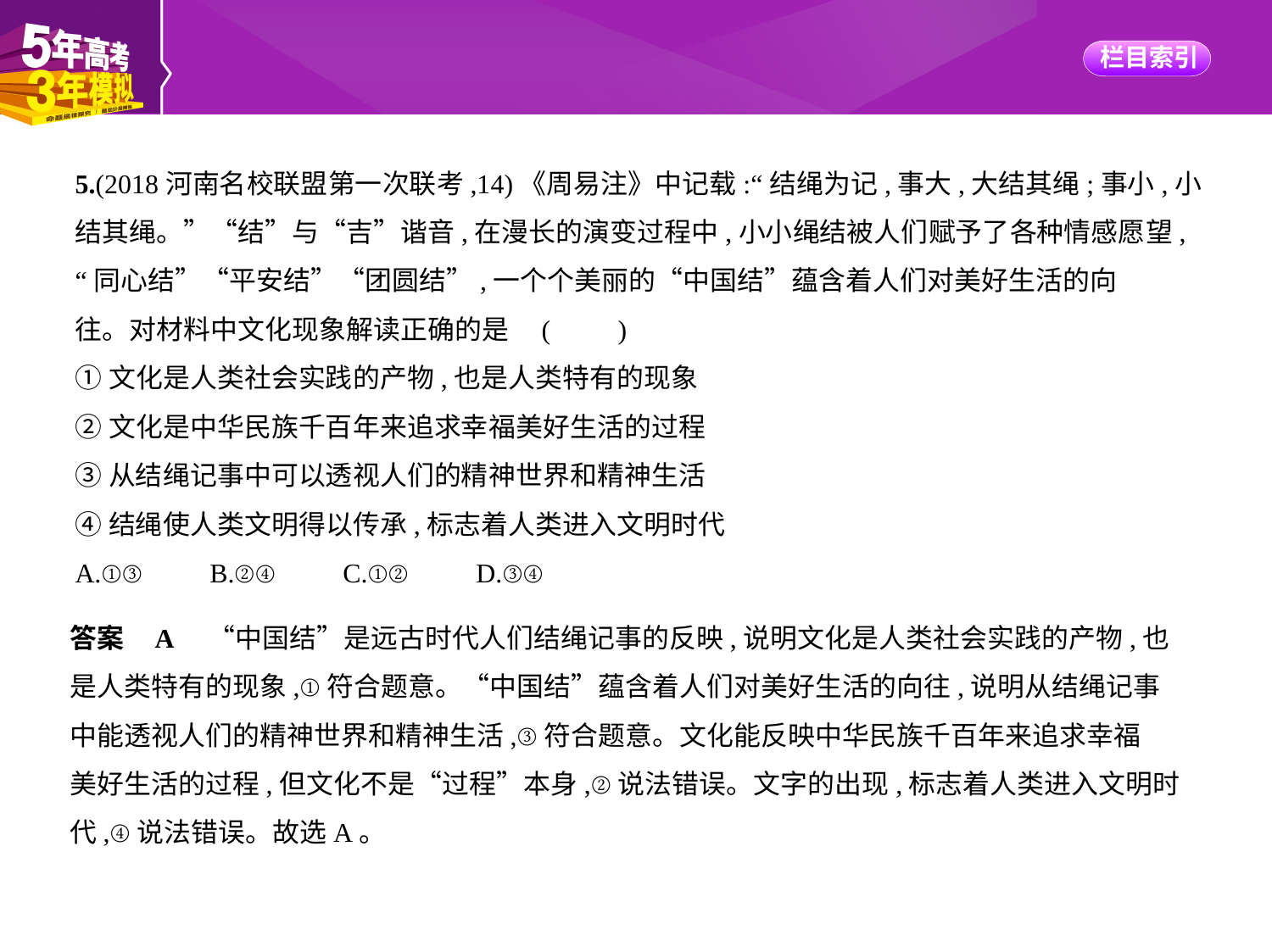

5.(2018河南名校联盟第一次联考,14)《周易注》中记载:“结绳为记,事大,大结其绳;事小,小
结其绳。”“结”与“吉”谐音,在漫长的演变过程中,小小绳结被人们赋予了各种情感愿望,
“同心结”“平安结”“团圆结”,一个个美丽的“中国结”蕴含着人们对美好生活的向
往。对材料中文化现象解读正确的是 (　　)
①文化是人类社会实践的产物,也是人类特有的现象
②文化是中华民族千百年来追求幸福美好生活的过程
③从结绳记事中可以透视人们的精神世界和精神生活
④结绳使人类文明得以传承,标志着人类进入文明时代
A.①③　　B.②④　　C.①②　　D.③④
答案    A　“中国结”是远古时代人们结绳记事的反映,说明文化是人类社会实践的产物,也
是人类特有的现象,①符合题意。“中国结”蕴含着人们对美好生活的向往,说明从结绳记事
中能透视人们的精神世界和精神生活,③符合题意。文化能反映中华民族千百年来追求幸福
美好生活的过程,但文化不是“过程”本身,②说法错误。文字的出现,标志着人类进入文明时
代,④说法错误。故选A。